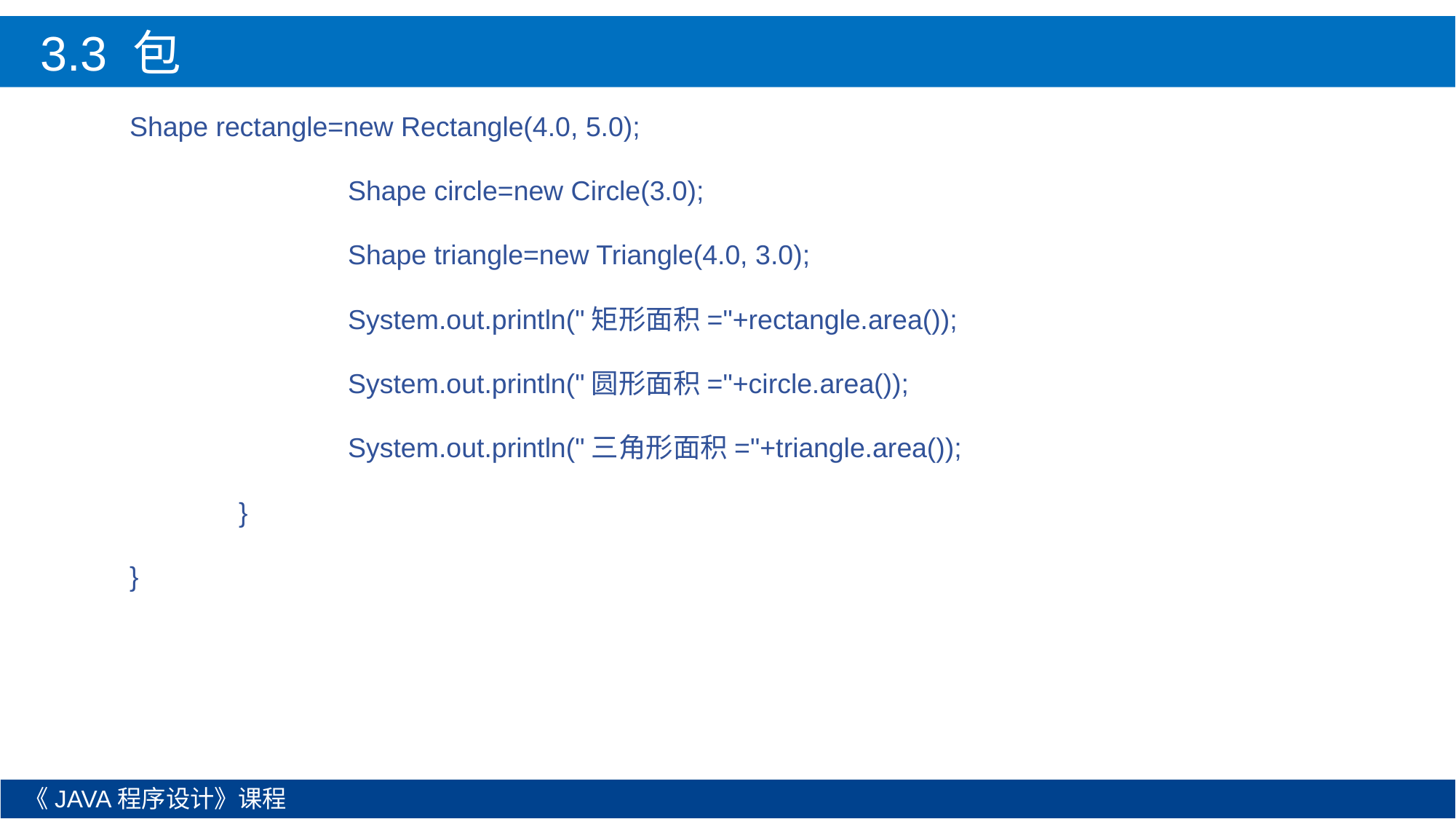

3.3 包
Shape rectangle=new Rectangle(4.0, 5.0);
		Shape circle=new Circle(3.0);
		Shape triangle=new Triangle(4.0, 3.0);
		System.out.println("矩形面积="+rectangle.area());
		System.out.println("圆形面积="+circle.area());
		System.out.println("三角形面积="+triangle.area());
	}
}
《JAVA程序设计》课程